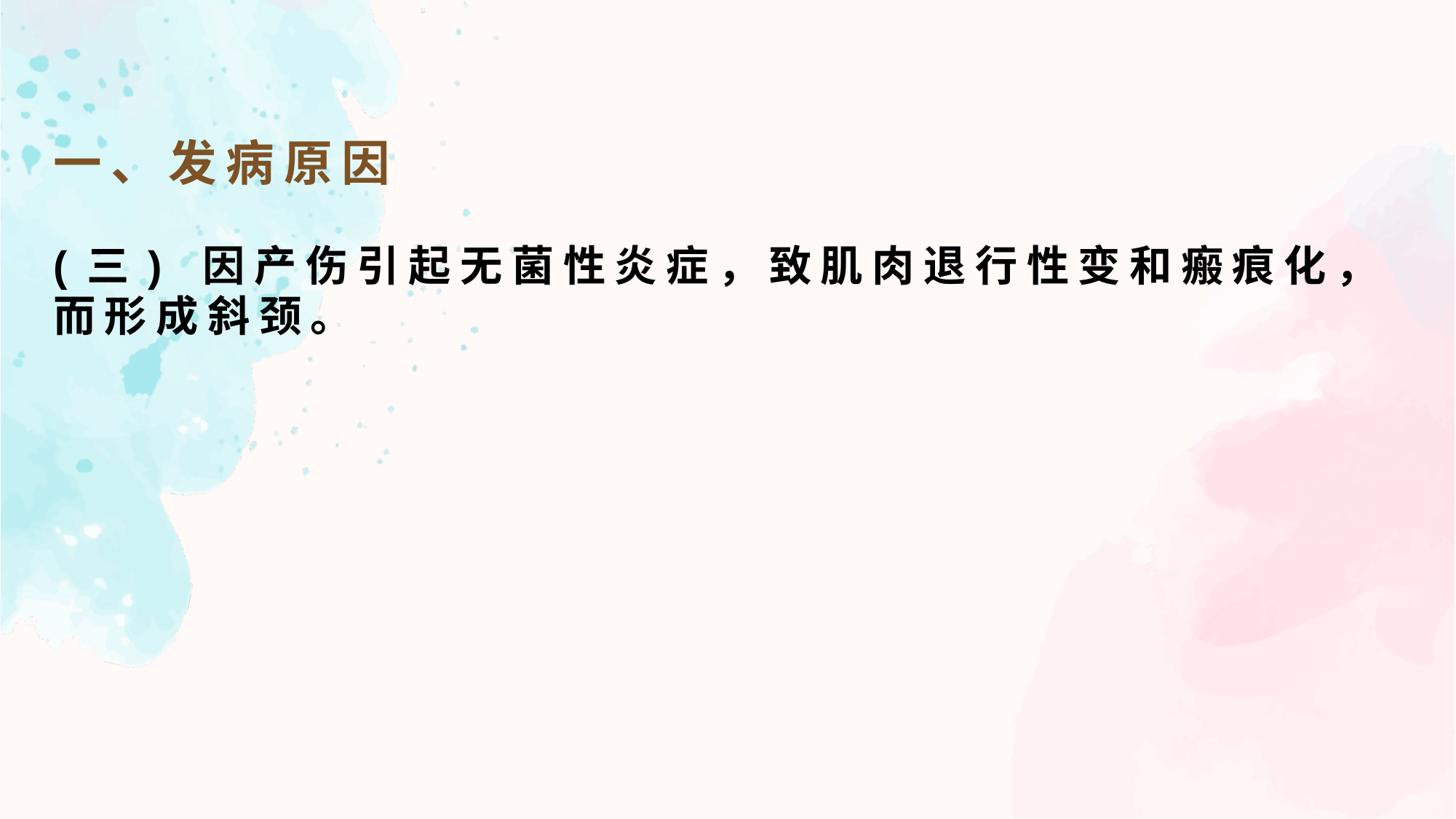

一、发病原因

(三) 因产伤引起无菌性炎症，致肌肉退行性变和瘢痕化，而形成斜颈。